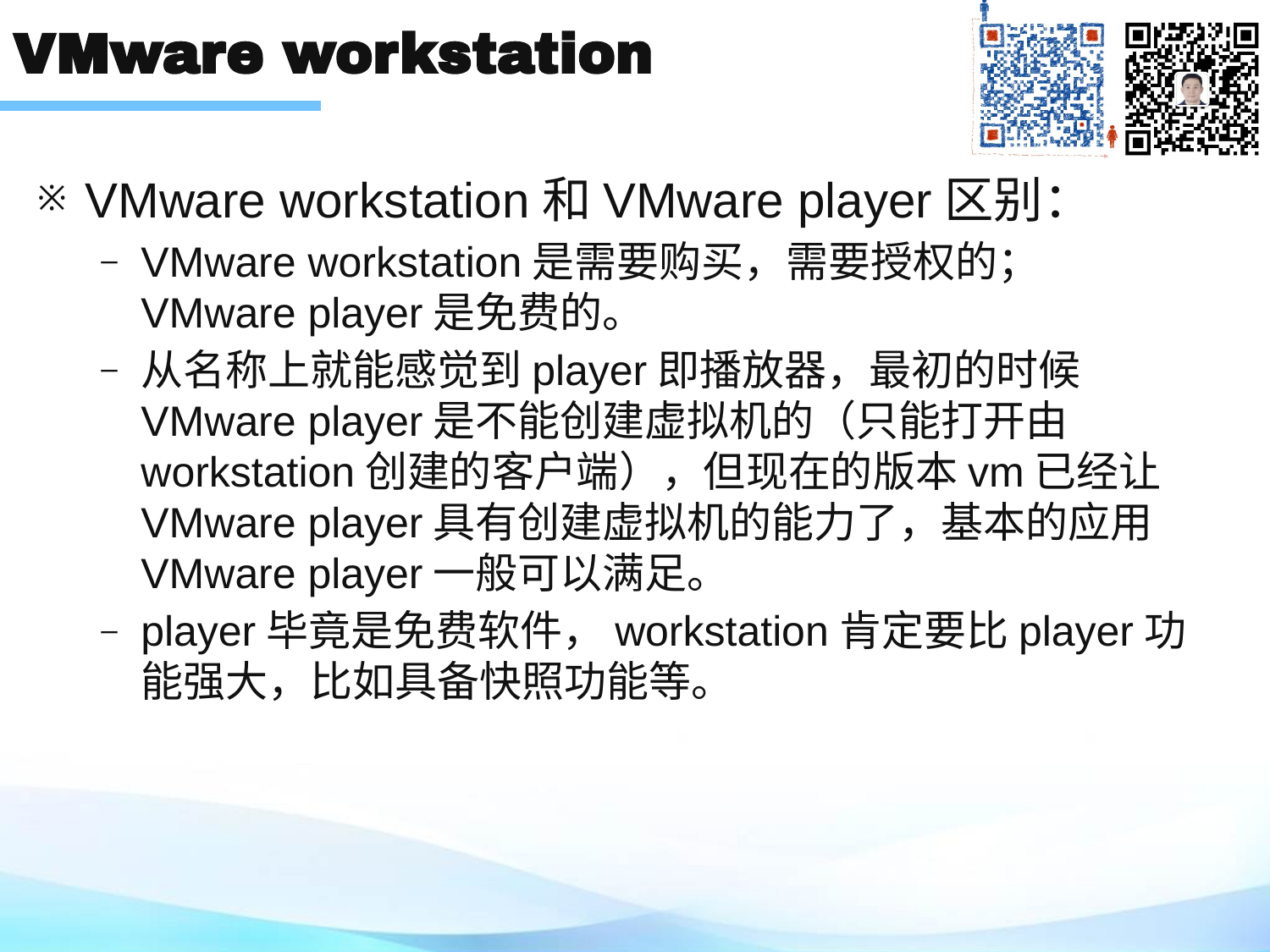

# VMware workstation
VMware workstation和VMware player区别：
VMware workstation是需要购买，需要授权的；VMware player是免费的。
从名称上就能感觉到player即播放器，最初的时候VMware player是不能创建虚拟机的（只能打开由workstation创建的客户端），但现在的版本vm已经让VMware player具有创建虚拟机的能力了，基本的应用VMware player一般可以满足。
player毕竟是免费软件，workstation肯定要比player功能强大，比如具备快照功能等。